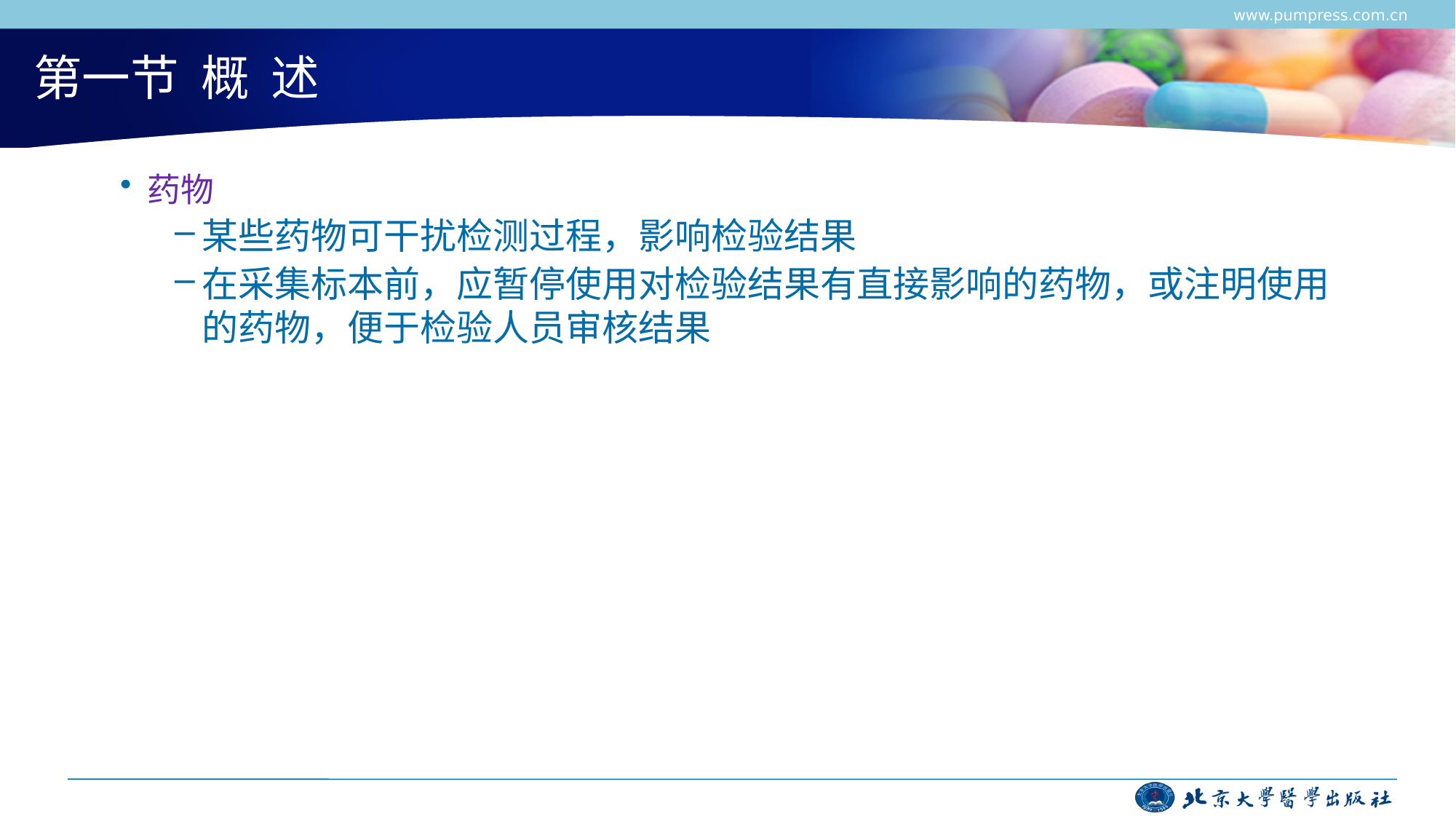

www.pumpress.com.cn
# 第一节  概  述
药物
某些药物可干扰检测过程，影响检验结果
在采集标本前，应暂停使用对检验结果有直接影响的药物，或注明使用的药物，便于检验人员审核结果